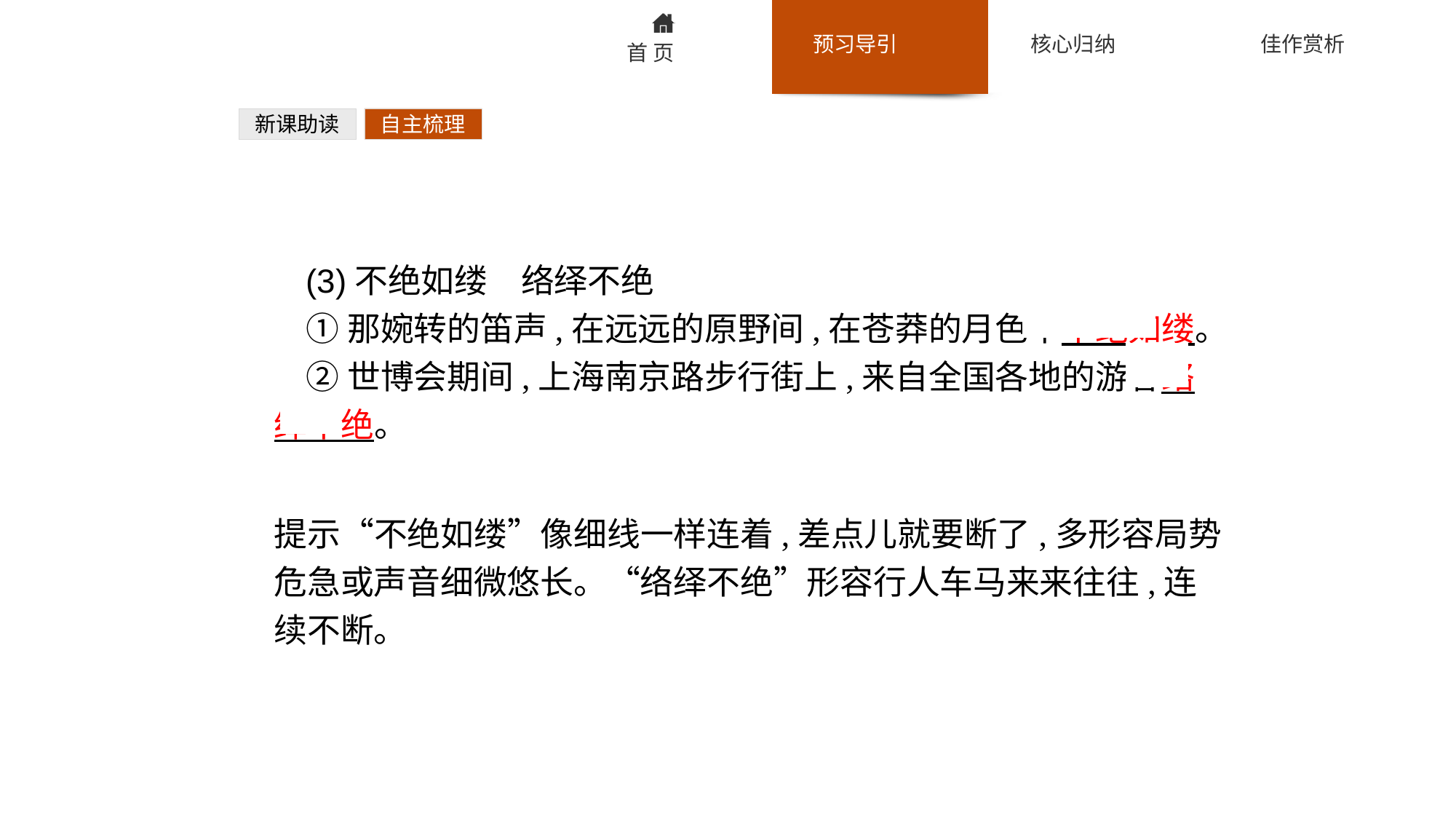

新课助读
自主梳理
(3)不绝如缕　络绎不绝
①那婉转的笛声,在远远的原野间,在苍莽的月色中不绝如缕。
②世博会期间,上海南京路步行街上,来自全国各地的游客络绎不绝。

提示“不绝如缕”像细线一样连着,差点儿就要断了,多形容局势危急或声音细微悠长。“络绎不绝”形容行人车马来来往往,连续不断。